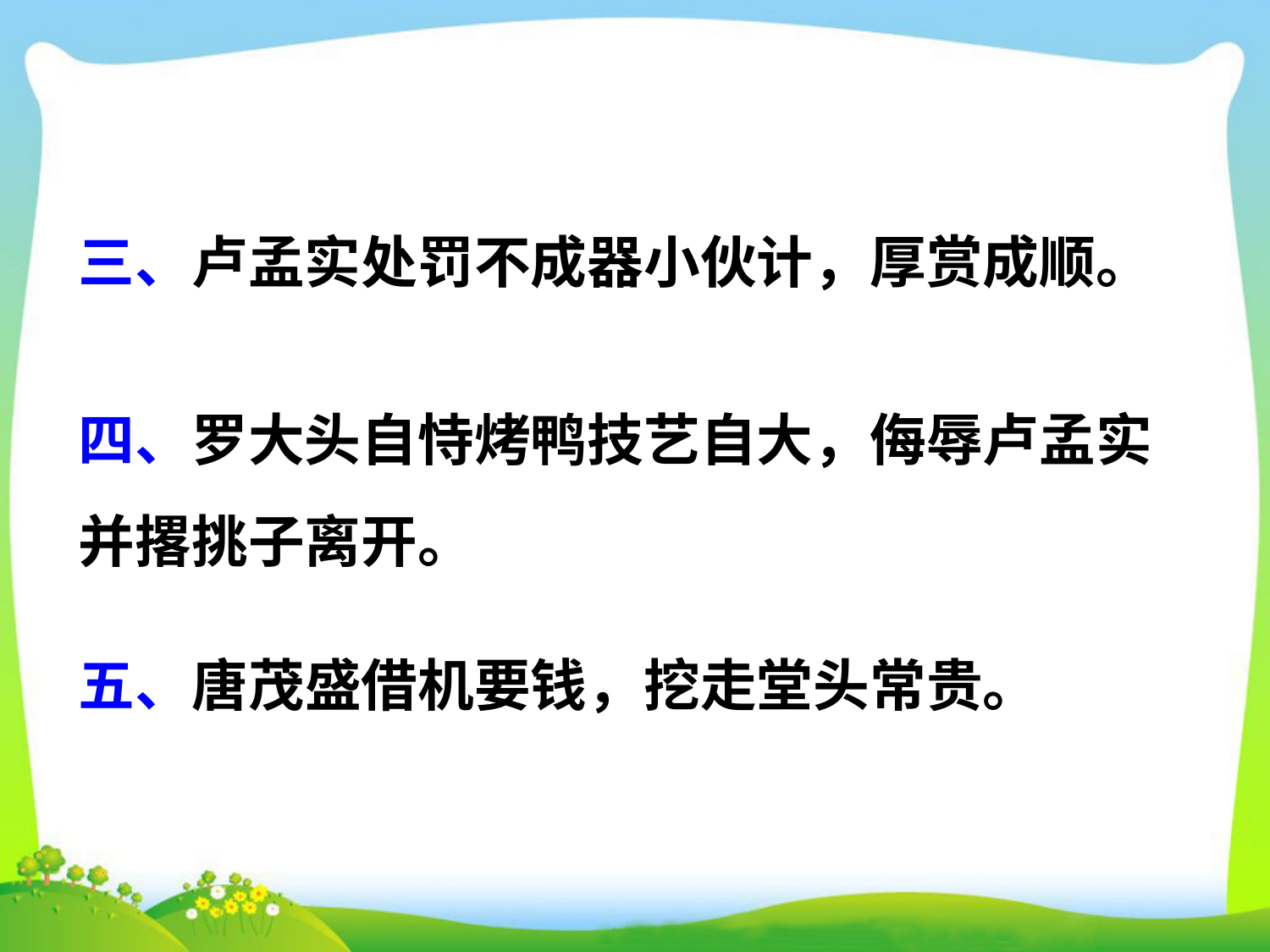

三、卢孟实处罚不成器小伙计，厚赏成顺。
四、罗大头自恃烤鸭技艺自大，侮辱卢孟实并撂挑子离开。
五、唐茂盛借机要钱，挖走堂头常贵。